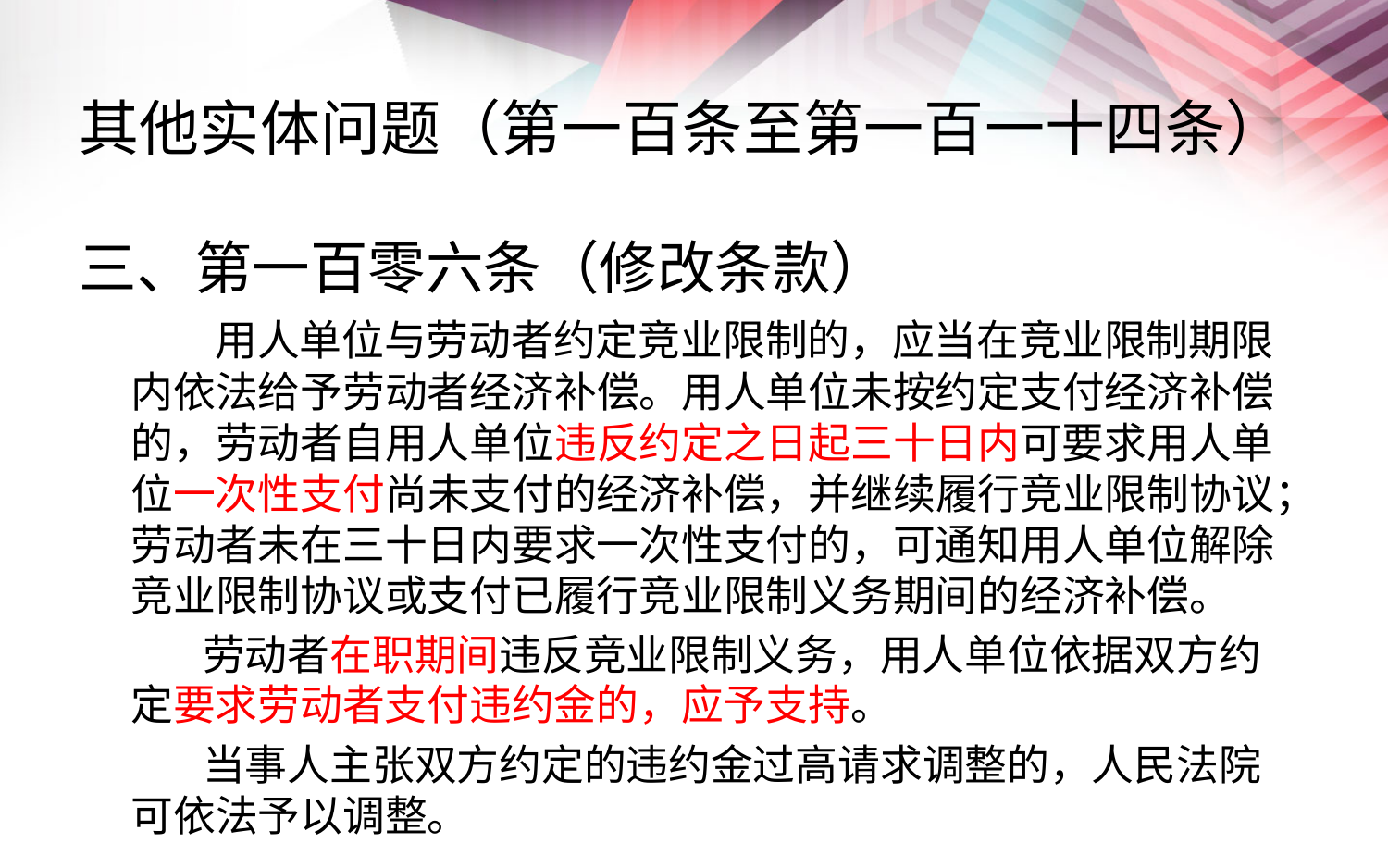

# 其他实体问题（第一百条至第一百一十四条）
三、第一百零六条（修改条款）
            用人单位与劳动者约定竞业限制的，应当在竞业限制期限内依法给予劳动者经济补偿。用人单位未按约定支付经济补偿的，劳动者自用人单位违反约定之日起三十日内可要求用人单位一次性支付尚未支付的经济补偿，并继续履行竞业限制协议；劳动者未在三十日内要求一次性支付的，可通知用人单位解除竞业限制协议或支付已履行竞业限制义务期间的经济补偿。
            劳动者在职期间违反竞业限制义务，用人单位依据双方约定要求劳动者支付违约金的，应予支持。
            当事人主张双方约定的违约金过高请求调整的，人民法院可依法予以调整。